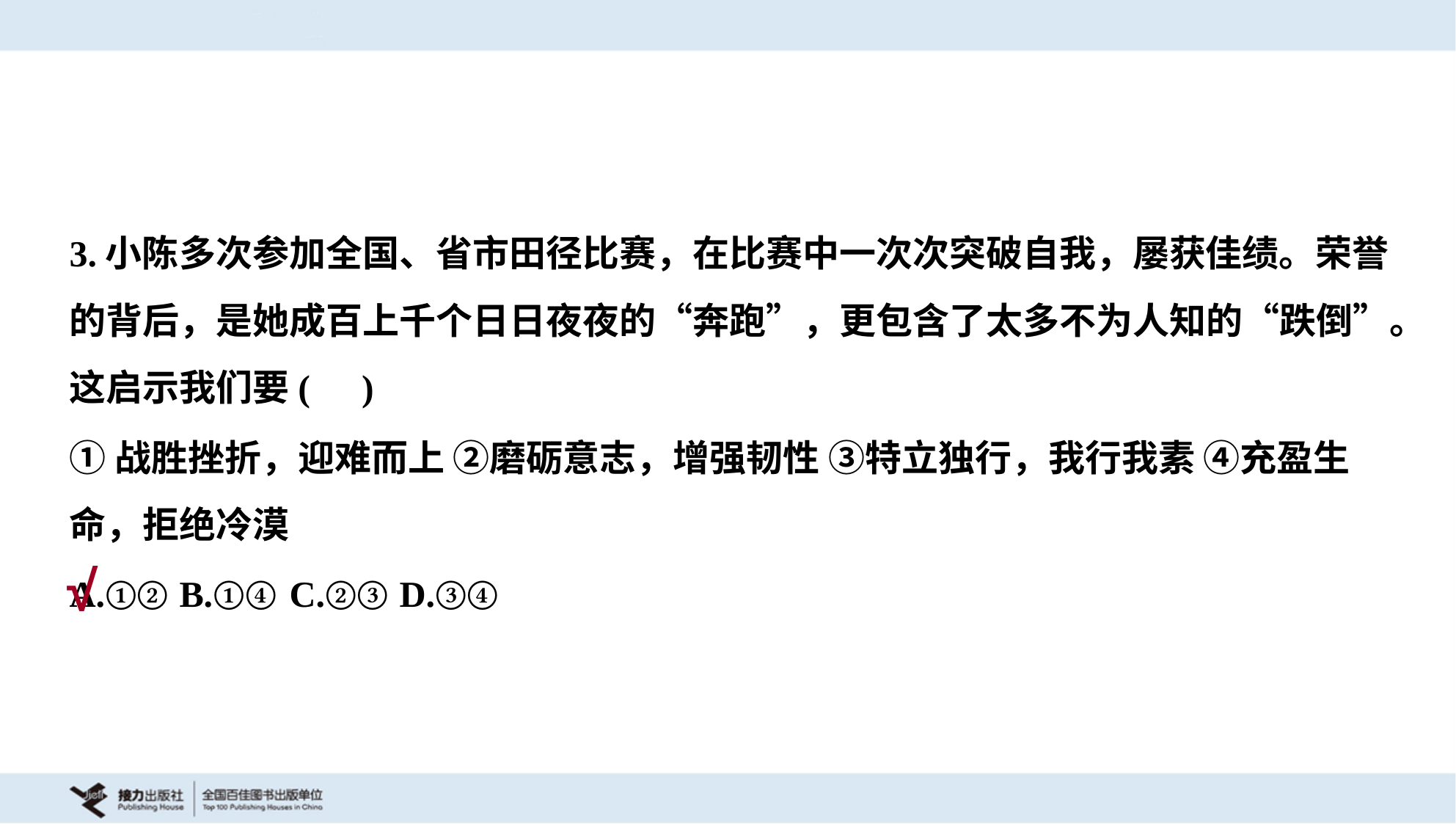

3.小陈多次参加全国、省市田径比赛，在比赛中一次次突破自我，屡获佳绩。荣誉
的背后，是她成百上千个日日夜夜的“奔跑”，更包含了太多不为人知的“跌倒”。
这启示我们要(     )
①战胜挫折，迎难而上 ②磨砺意志，增强韧性 ③特立独行，我行我素 ④充盈生
命，拒绝冷漠
A.①②	B.①④	C.②③	D.③④
√